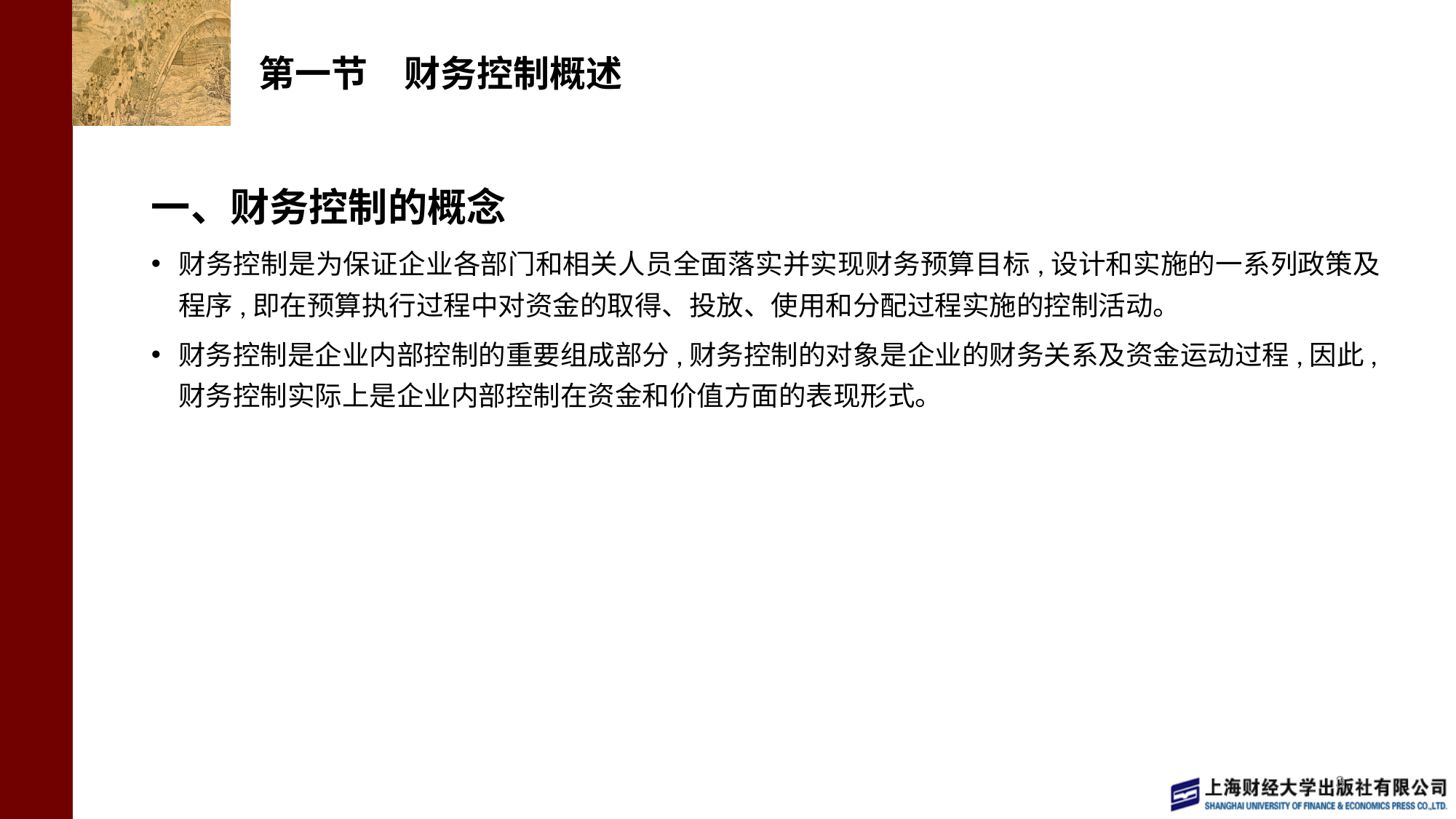

# 第一节　财务控制概述
一、财务控制的概念
财务控制是为保证企业各部门和相关人员全面落实并实现财务预算目标,设计和实施的一系列政策及程序,即在预算执行过程中对资金的取得、投放、使用和分配过程实施的控制活动。
财务控制是企业内部控制的重要组成部分,财务控制的对象是企业的财务关系及资金运动过程,因此,财务控制实际上是企业内部控制在资金和价值方面的表现形式。

3